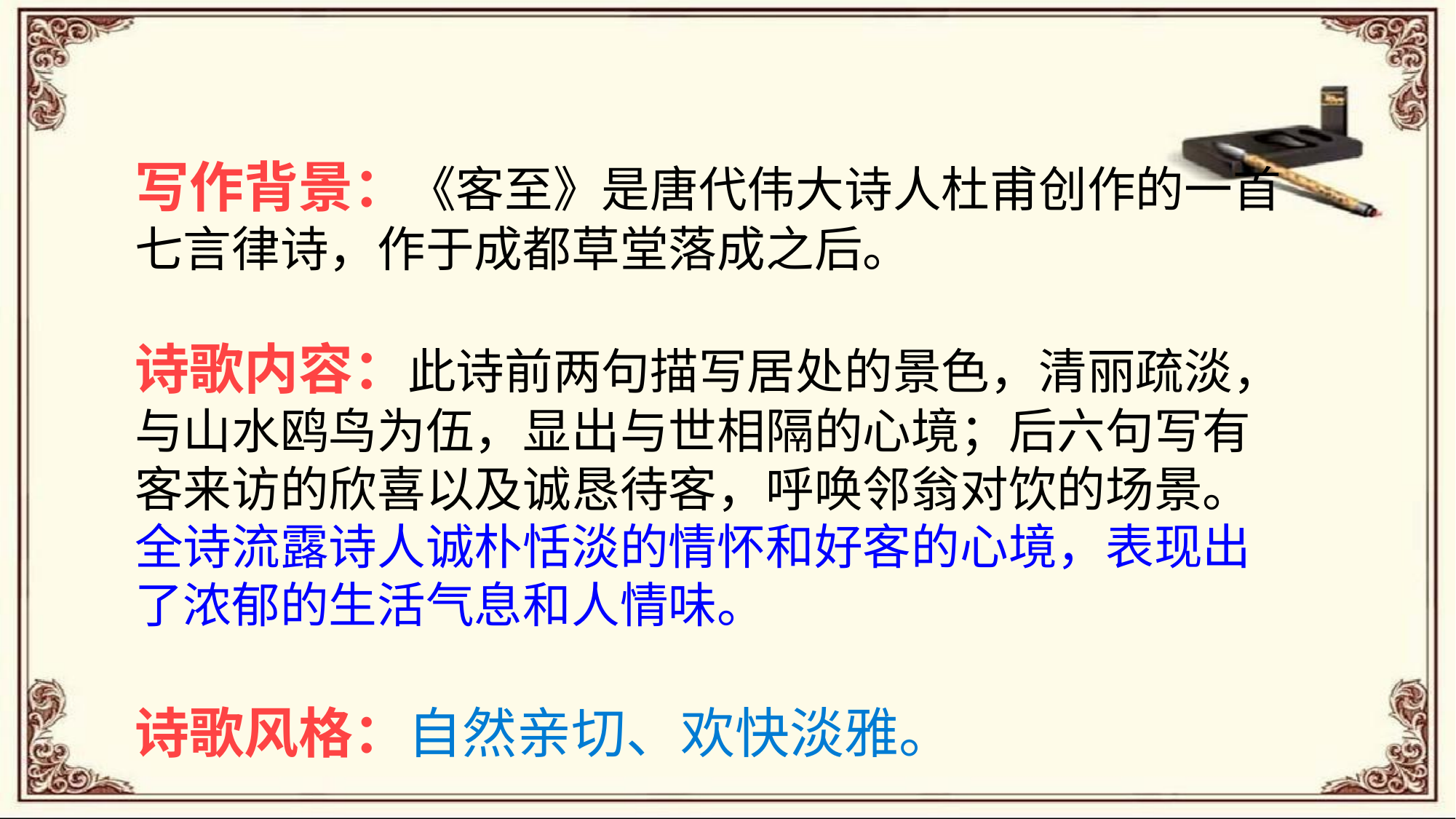

写作背景：《客至》是唐代伟大诗人杜甫创作的一首七言律诗，作于成都草堂落成之后。

诗歌内容：此诗前两句描写居处的景色，清丽疏淡，与山水鸥鸟为伍，显出与世相隔的心境；后六句写有客来访的欣喜以及诚恳待客，呼唤邻翁对饮的场景。全诗流露诗人诚朴恬淡的情怀和好客的心境，表现出了浓郁的生活气息和人情味。

诗歌风格：自然亲切、欢快淡雅。